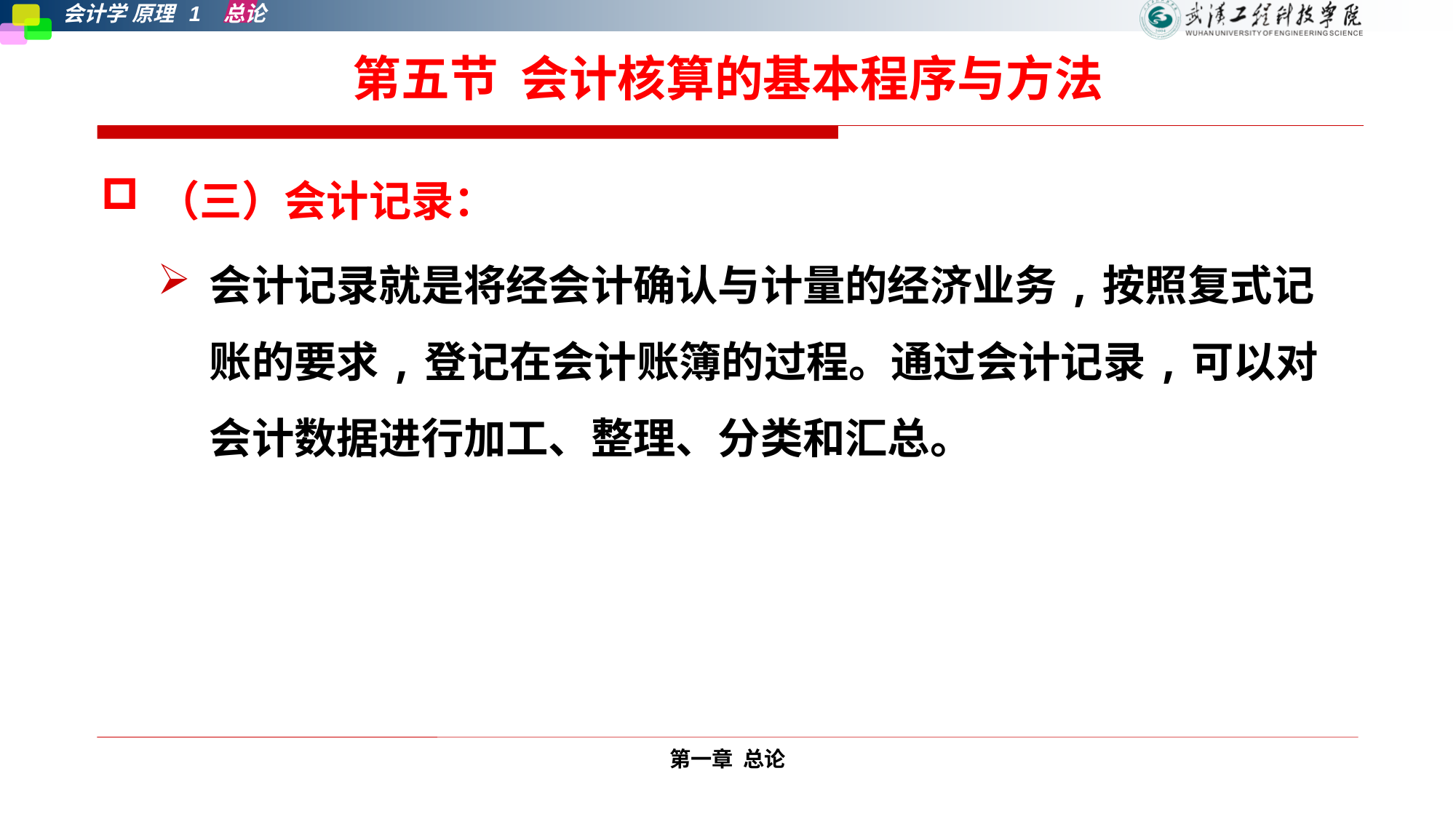

# 第五节  会计核算的基本程序与方法
（三）会计记录：
会计记录就是将经会计确认与计量的经济业务,按照复式记账的要求,登记在会计账簿的过程。通过会计记录,可以对会计数据进行加工、整理、分类和汇总。

第一章  总论